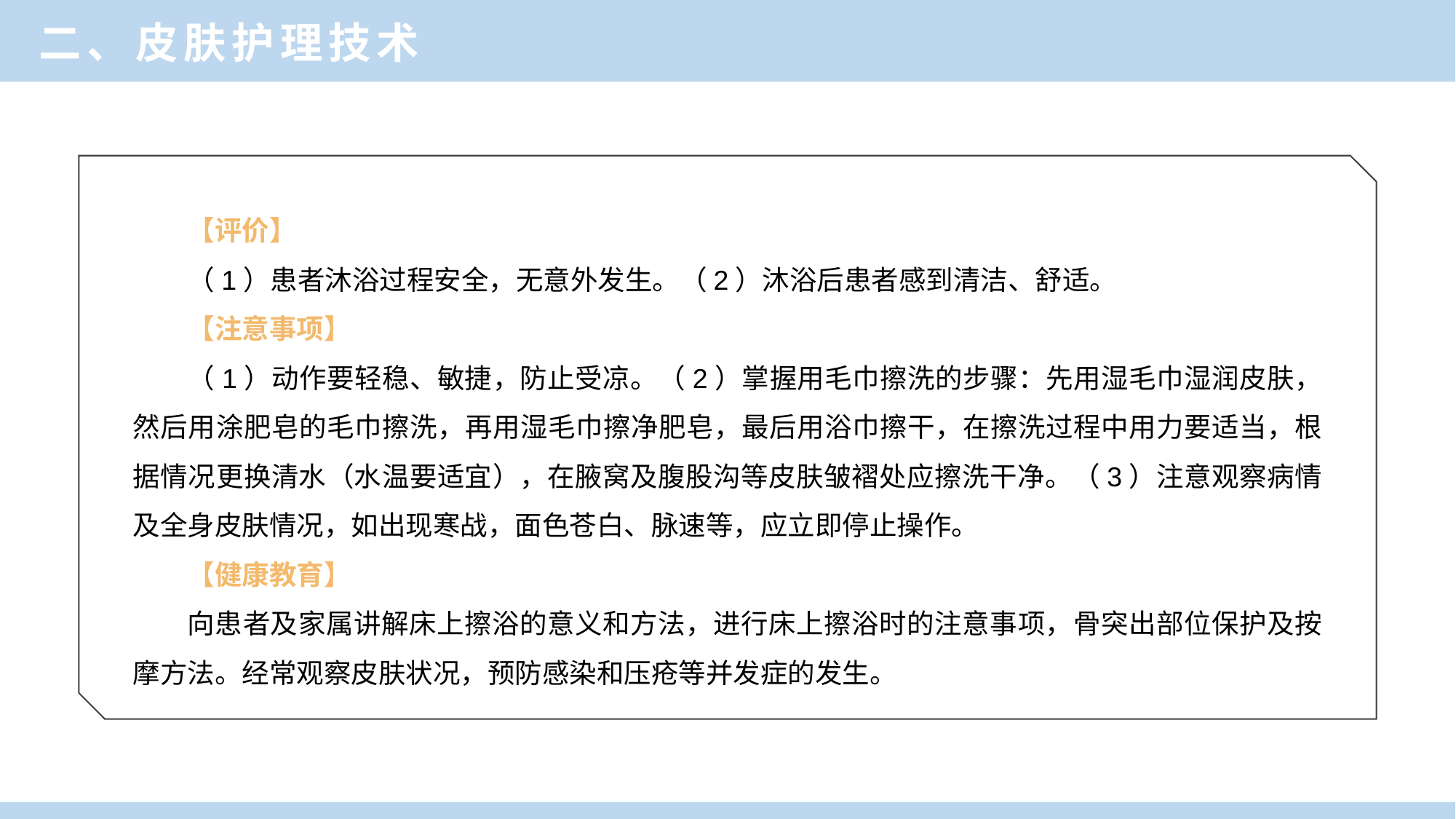

二、皮肤护理技术

【评价】
（1）患者沐浴过程安全，无意外发生。（2）沐浴后患者感到清洁、舒适。
【注意事项】
（1）动作要轻稳、敏捷，防止受凉。（2）掌握用毛巾擦洗的步骤：先用湿毛巾湿润皮肤，然后用涂肥皂的毛巾擦洗，再用湿毛巾擦净肥皂，最后用浴巾擦干，在擦洗过程中用力要适当，根据情况更换清水（水温要适宜），在腋窝及腹股沟等皮肤皱褶处应擦洗干净。（3）注意观察病情及全身皮肤情况，如出现寒战，面色苍白、脉速等，应立即停止操作。
【健康教育】
向患者及家属讲解床上擦浴的意义和方法，进行床上擦浴时的注意事项，骨突出部位保护及按摩方法。经常观察皮肤状况，预防感染和压疮等并发症的发生。